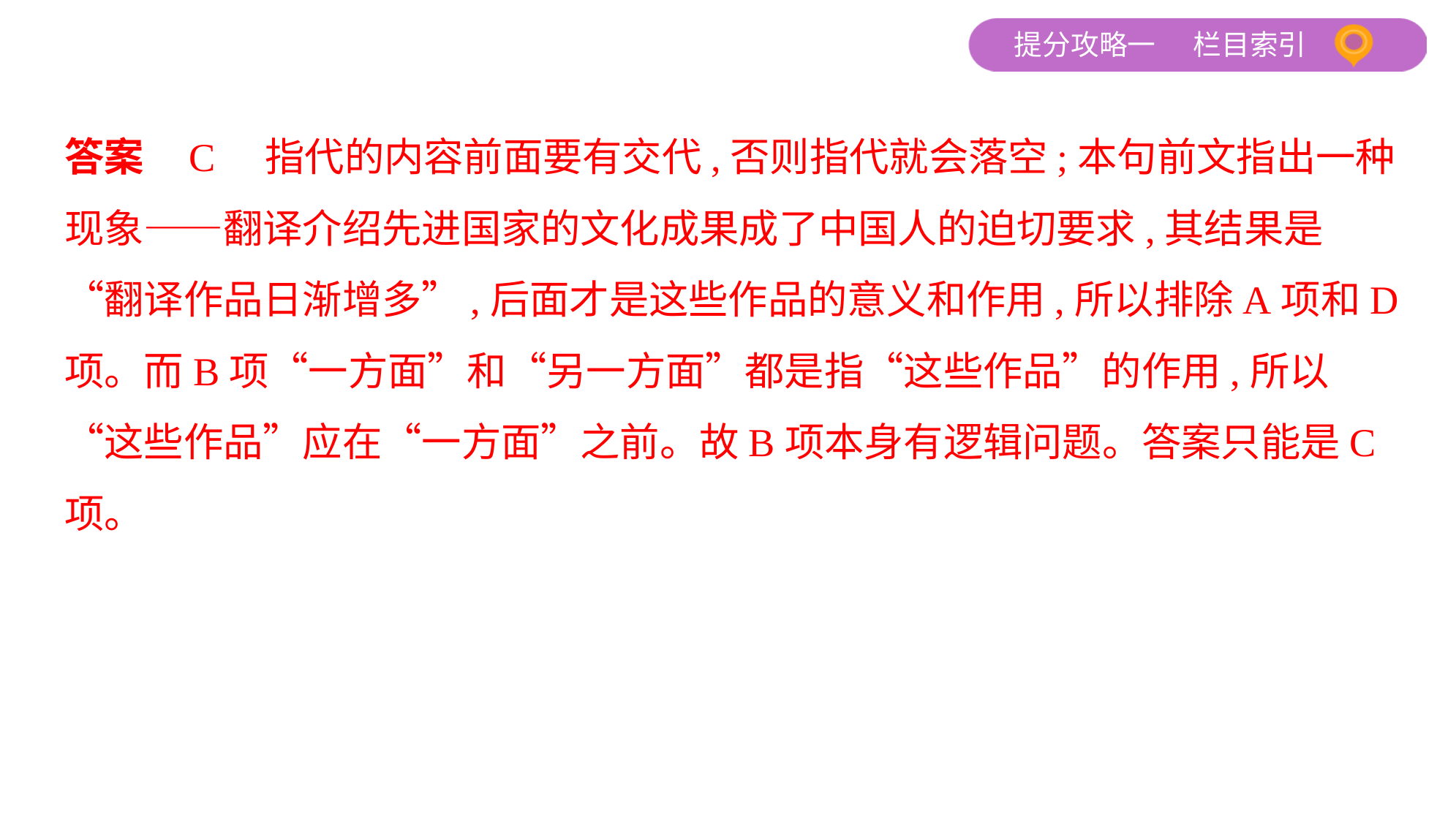

答案    C　指代的内容前面要有交代,否则指代就会落空;本句前文指出一种
现象——翻译介绍先进国家的文化成果成了中国人的迫切要求,其结果是
“翻译作品日渐增多”,后面才是这些作品的意义和作用,所以排除A项和D
项。而B项“一方面”和“另一方面”都是指“这些作品”的作用,所以
“这些作品”应在“一方面”之前。故B项本身有逻辑问题。答案只能是C
项。